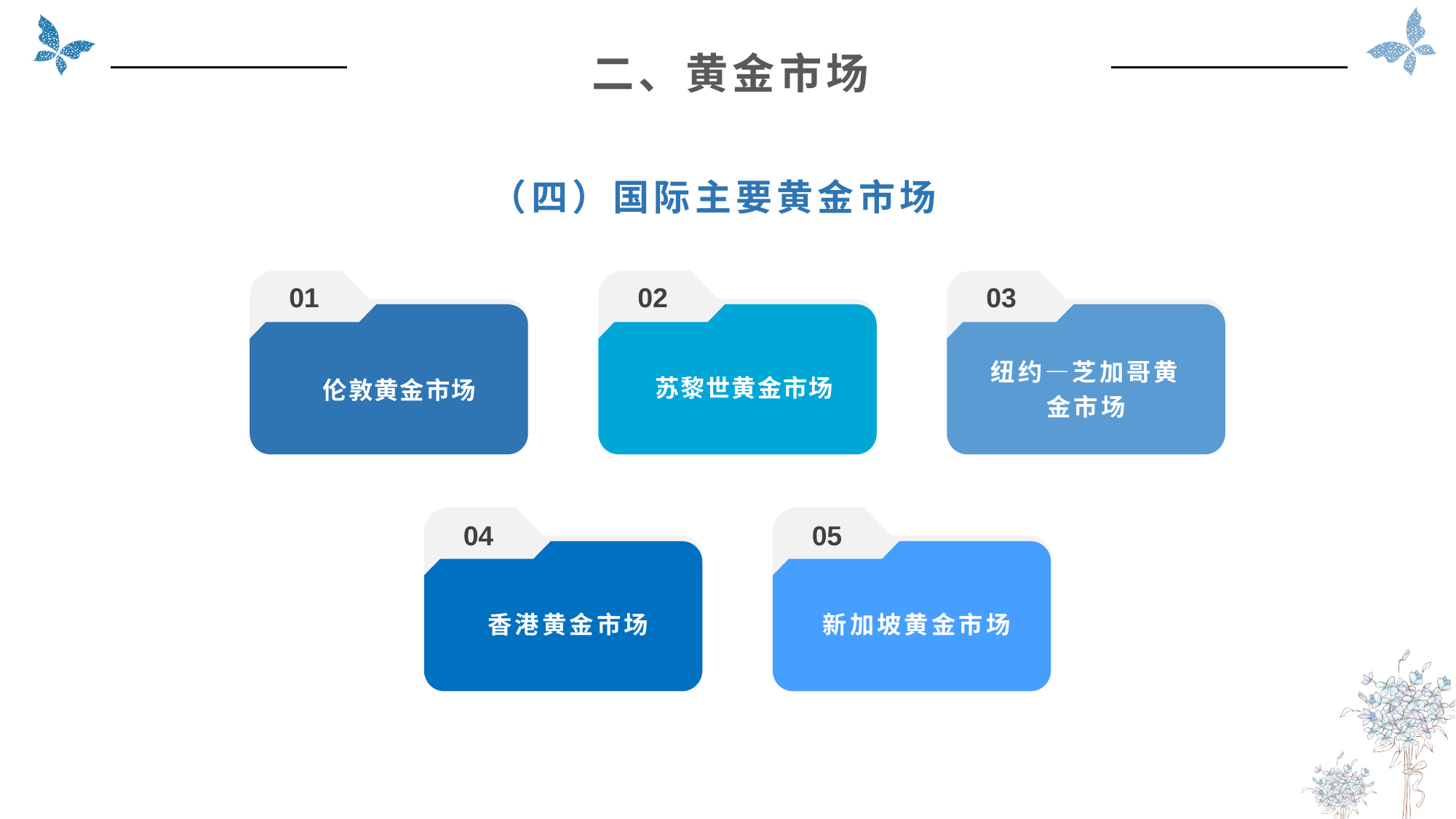

二、黄金市场
（四）国际主要黄金市场

01
02
03

苏黎世黄金市场
纽约—芝加哥黄金市场
伦敦黄金市场

04
05

香港黄金市场
新加坡黄金市场